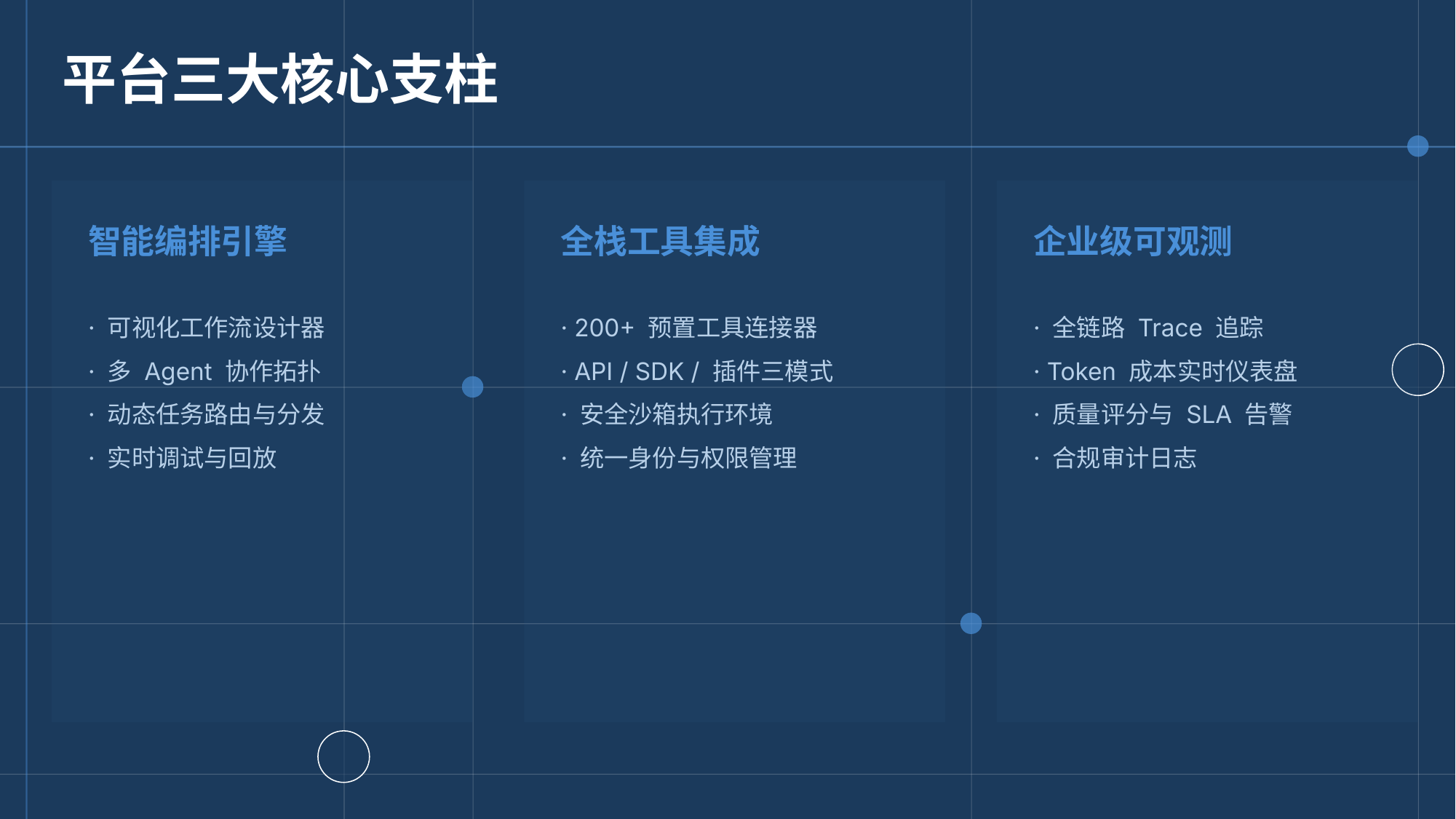

平台三大核心支柱

智能编排引擎
全栈工具集成
企业级可观测
· 可视化工作流设计器
· 多 Agent 协作拓扑
· 动态任务路由与分发
· 实时调试与回放
· 200+ 预置工具连接器
· API / SDK / 插件三模式
· 安全沙箱执行环境
· 统一身份与权限管理
· 全链路 Trace 追踪
· Token 成本实时仪表盘
· 质量评分与 SLA 告警
· 合规审计日志